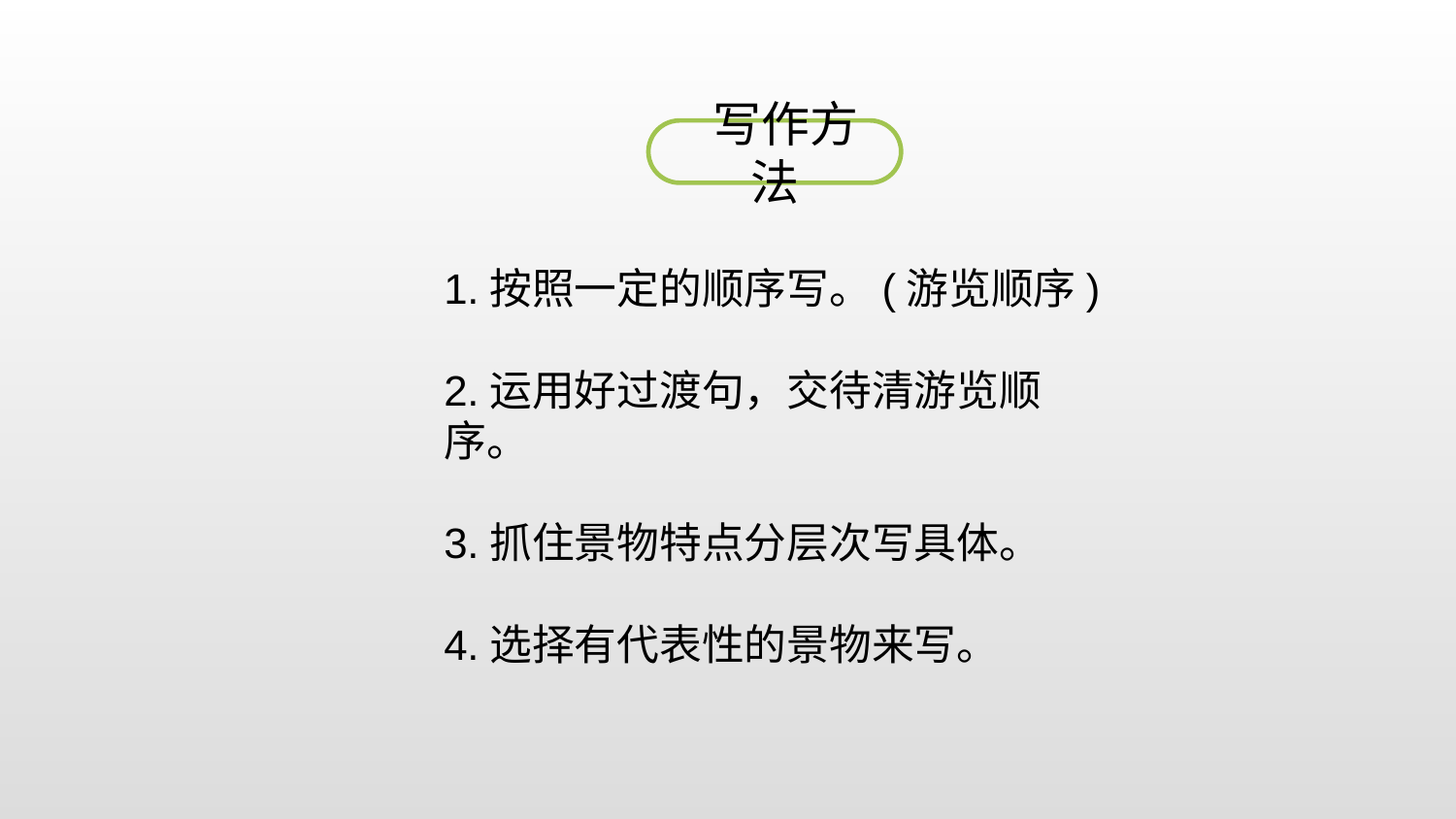

写作方法
1.按照一定的顺序写。(游览顺序)

2.运用好过渡句，交待清游览顺序。

3.抓住景物特点分层次写具体。

4.选择有代表性的景物来写。